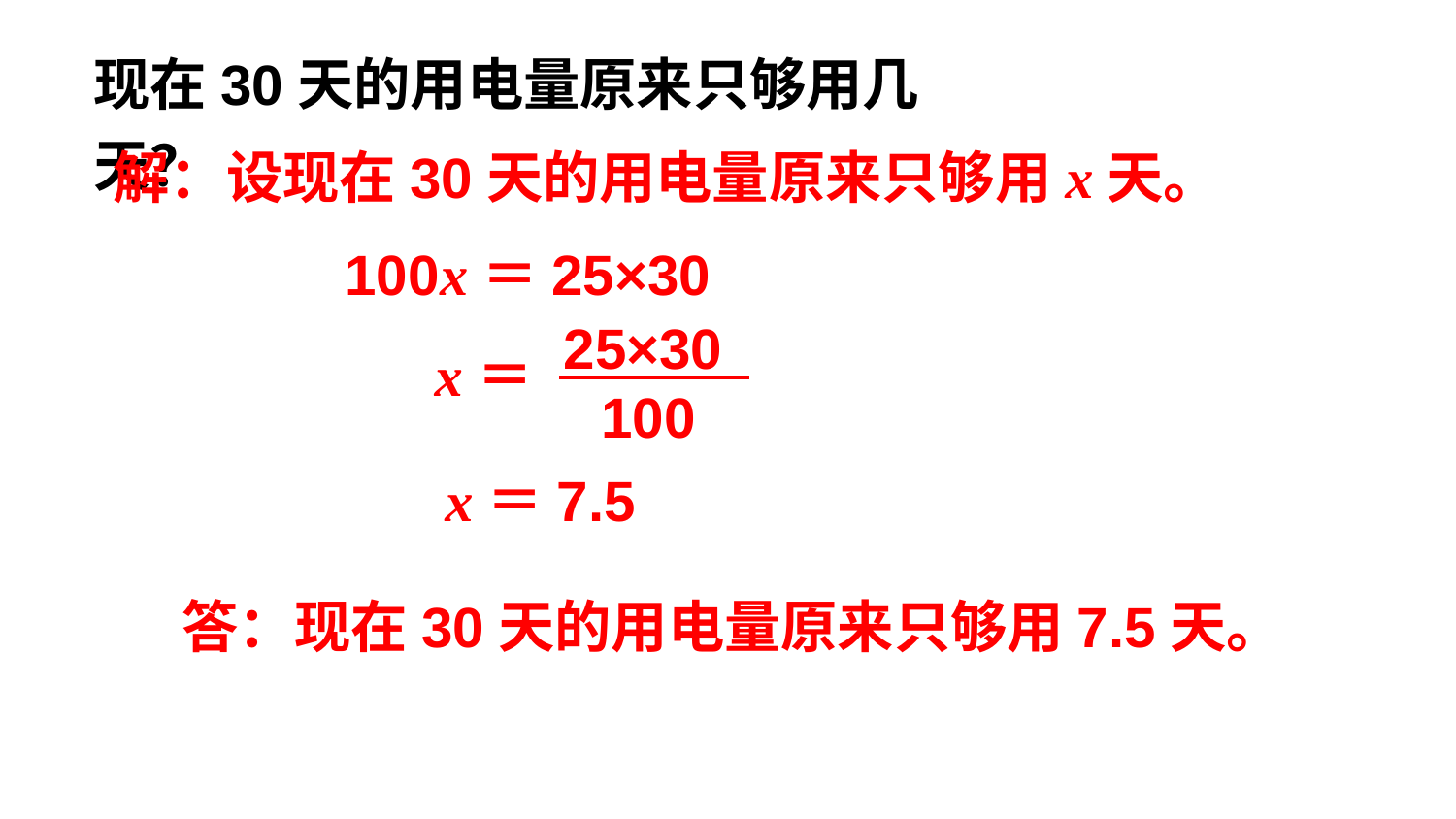

现在30天的用电量原来只够用几天？
解：设现在30天的用电量原来只够用x天。
100x＝25×30
25×30
100
x＝
x＝7.5
答：现在30天的用电量原来只够用7.5天。